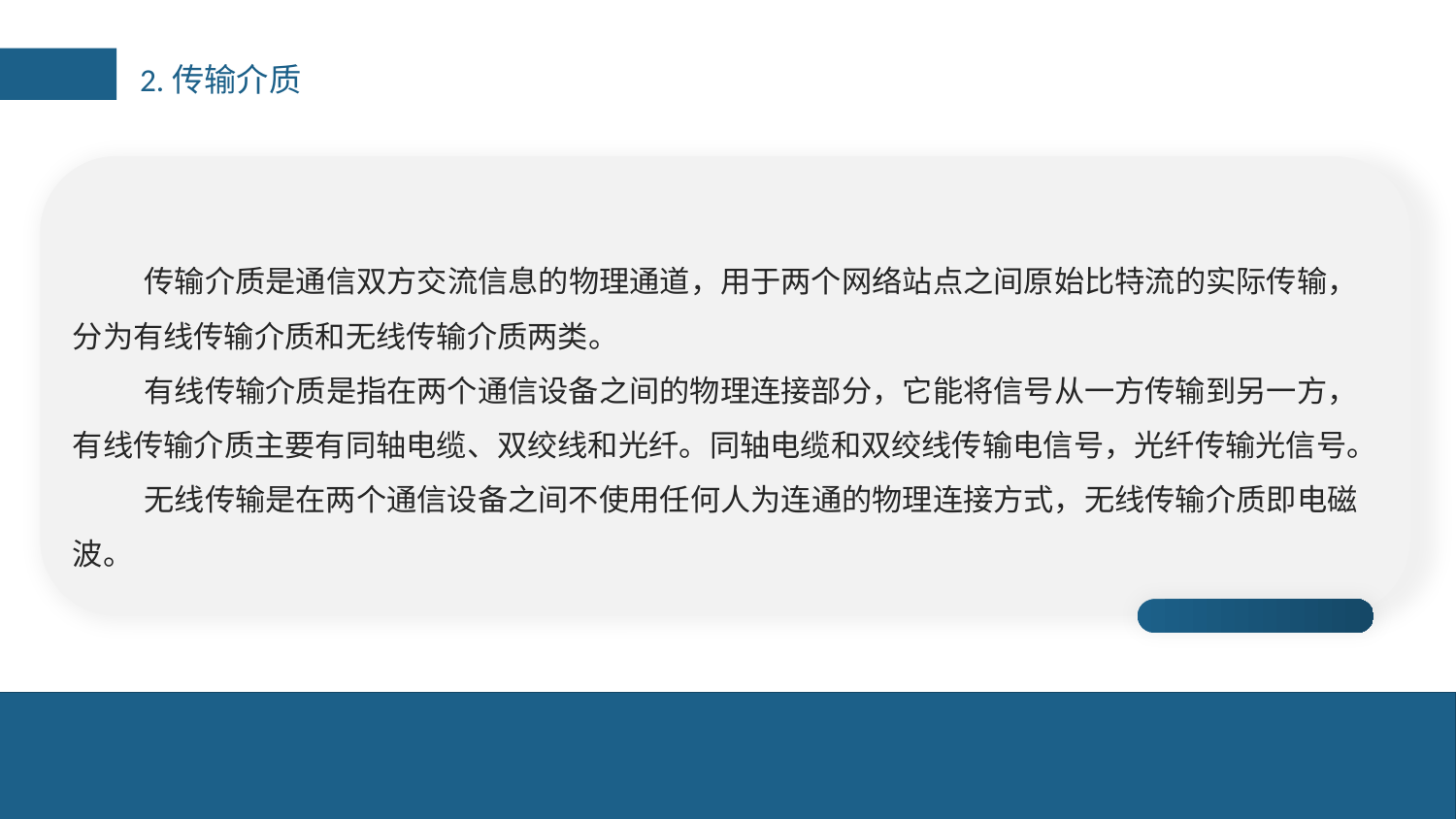

2.传输介质

传输介质是通信双方交流信息的物理通道，用于两个网络站点之间原始比特流的实际传输，分为有线传输介质和无线传输介质两类。
有线传输介质是指在两个通信设备之间的物理连接部分，它能将信号从一方传输到另一方，有线传输介质主要有同轴电缆、双绞线和光纤。同轴电缆和双绞线传输电信号，光纤传输光信号。
无线传输是在两个通信设备之间不使用任何人为连通的物理连接方式，无线传输介质即电磁波。